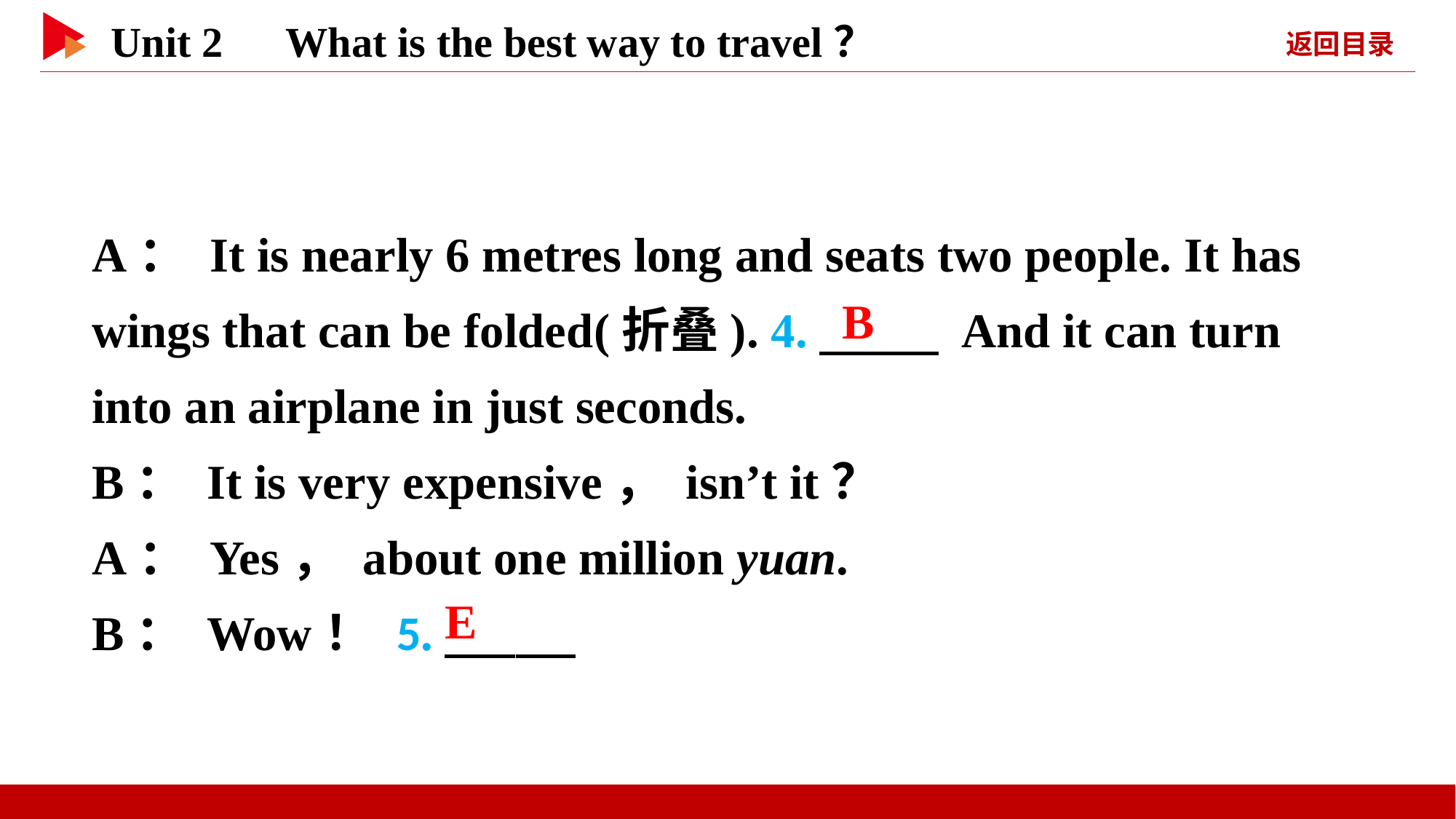

A： It is nearly 6 metres long and seats two people. It has wings that can be folded(折叠). 4.　  　 And it can turn into an airplane in just seconds.
B： It is very expensive， isn’t it？
A： Yes， about one million yuan.
B： Wow！ 5.
　B
　E